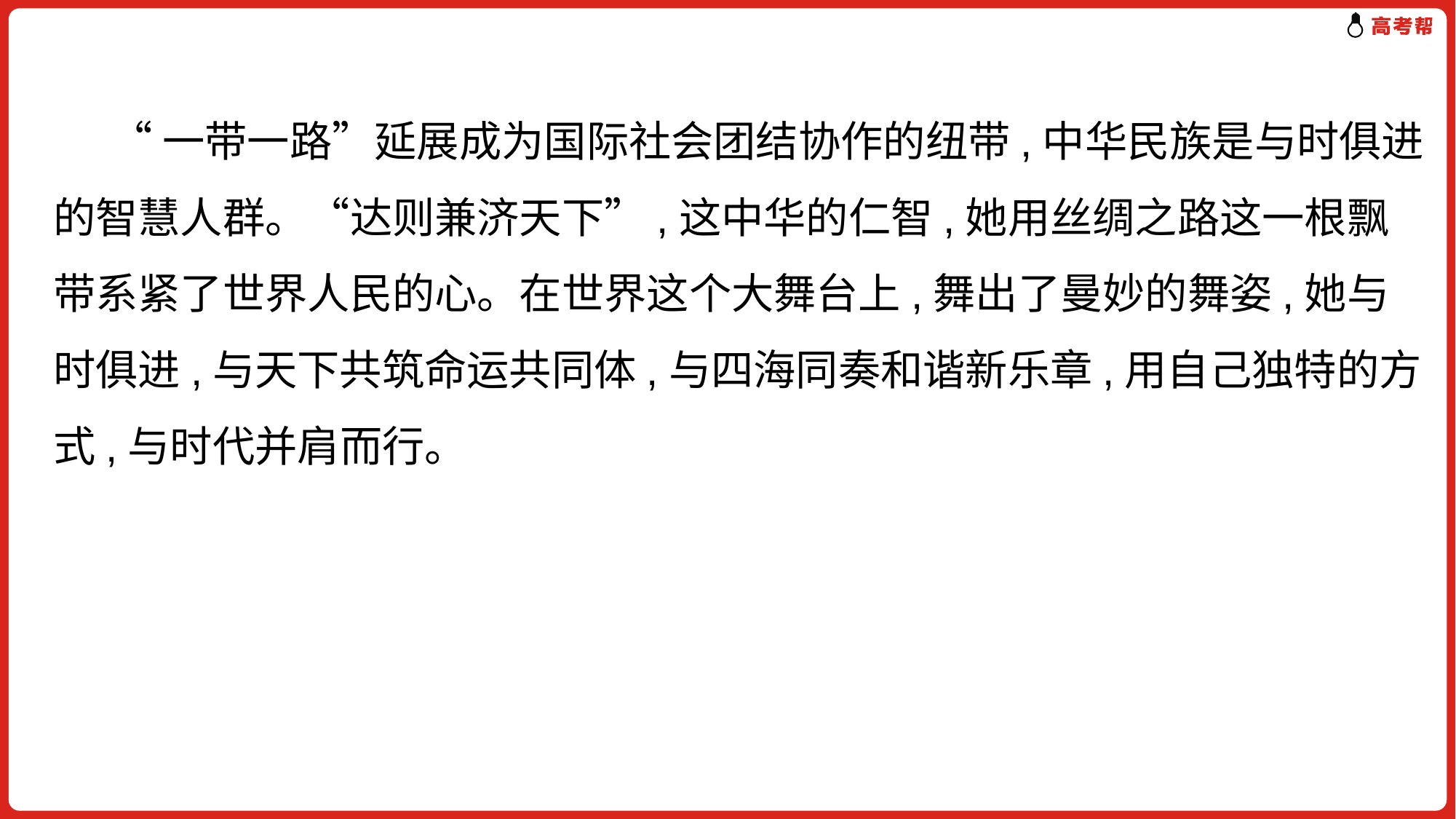

“一带一路”延展成为国际社会团结协作的纽带,中华民族是与时俱进的智慧人群。“达则兼济天下”,这中华的仁智,她用丝绸之路这一根飘带系紧了世界人民的心。在世界这个大舞台上,舞出了曼妙的舞姿,她与时俱进,与天下共筑命运共同体,与四海同奏和谐新乐章,用自己独特的方式,与时代并肩而行。